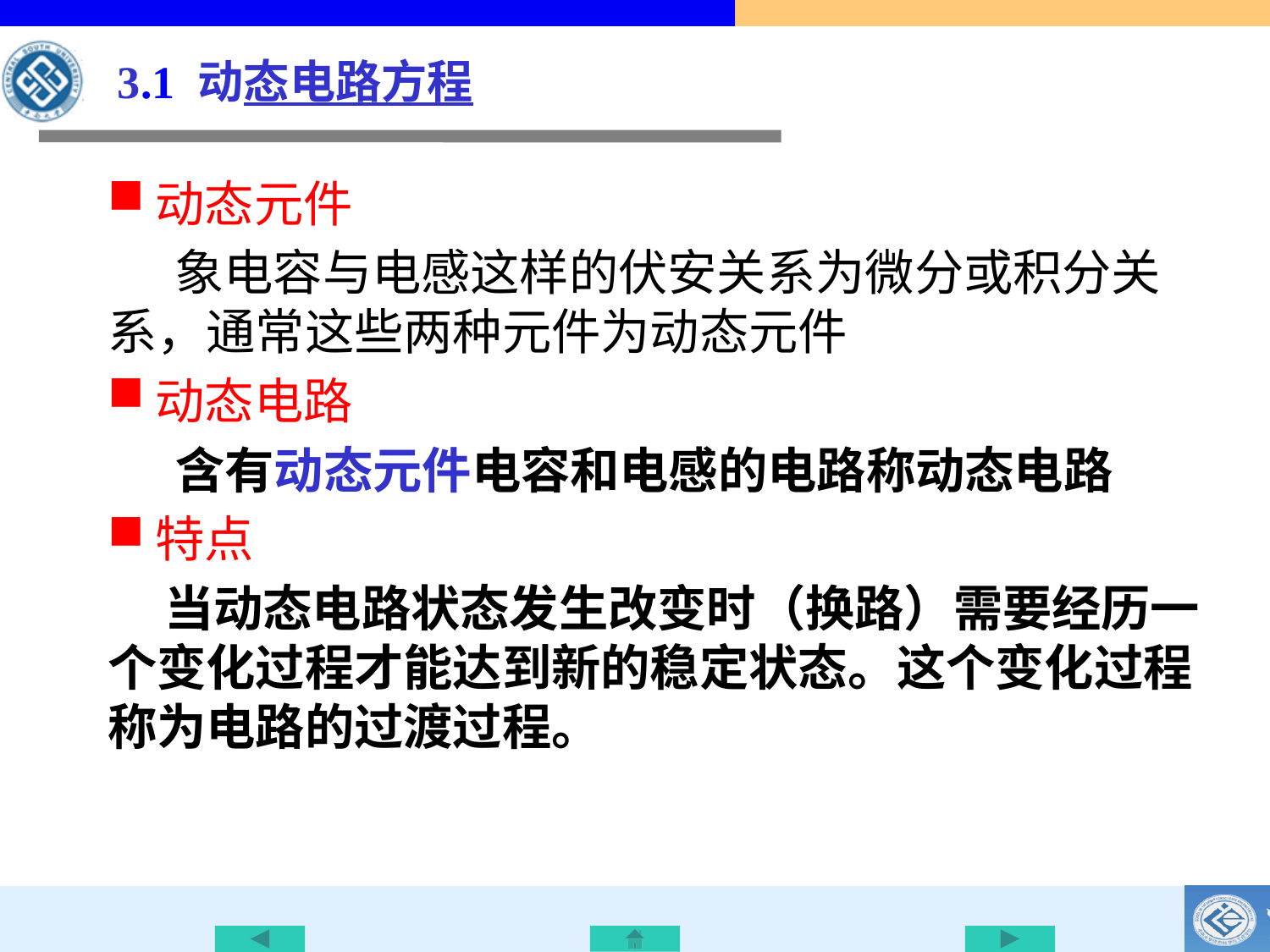

# 3.1  动态电路方程
动态元件
     象电容与电感这样的伏安关系为微分或积分关系，通常这些两种元件为动态元件
动态电路
     含有动态元件电容和电感的电路称动态电路
特点
    当动态电路状态发生改变时（换路）需要经历一个变化过程才能达到新的稳定状态。这个变化过程称为电路的过渡过程。